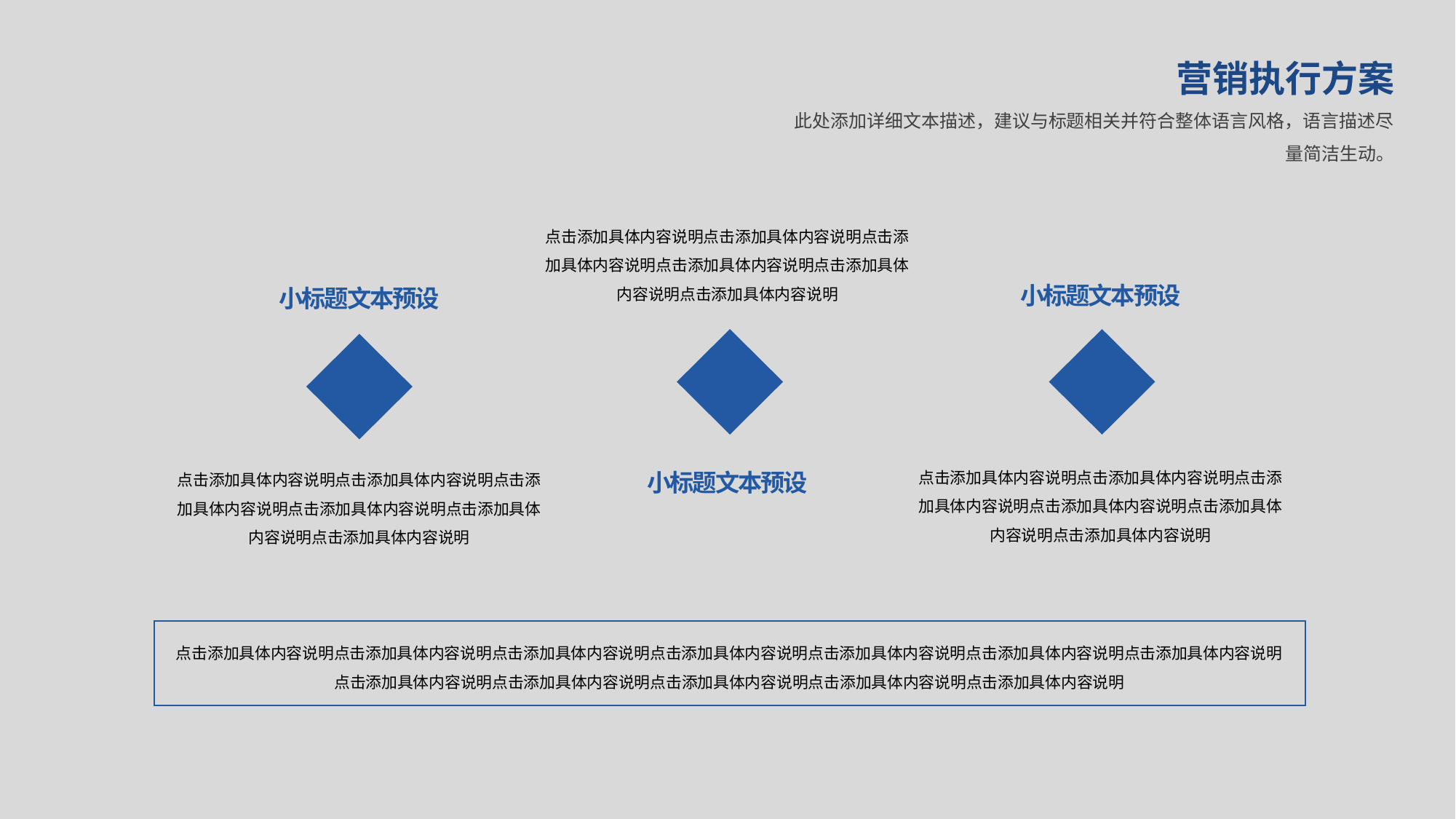

营销执行方案
此处添加详细文本描述，建议与标题相关并符合整体语言风格，语言描述尽量简洁生动。
点击添加具体内容说明点击添加具体内容说明点击添加具体内容说明点击添加具体内容说明点击添加具体内容说明点击添加具体内容说明
小标题文本预设
小标题文本预设

点击添加具体内容说明点击添加具体内容说明点击添加具体内容说明点击添加具体内容说明点击添加具体内容说明点击添加具体内容说明
点击添加具体内容说明点击添加具体内容说明点击添加具体内容说明点击添加具体内容说明点击添加具体内容说明点击添加具体内容说明
小标题文本预设

点击添加具体内容说明点击添加具体内容说明点击添加具体内容说明点击添加具体内容说明点击添加具体内容说明点击添加具体内容说明点击添加具体内容说明点击添加具体内容说明点击添加具体内容说明点击添加具体内容说明点击添加具体内容说明点击添加具体内容说明